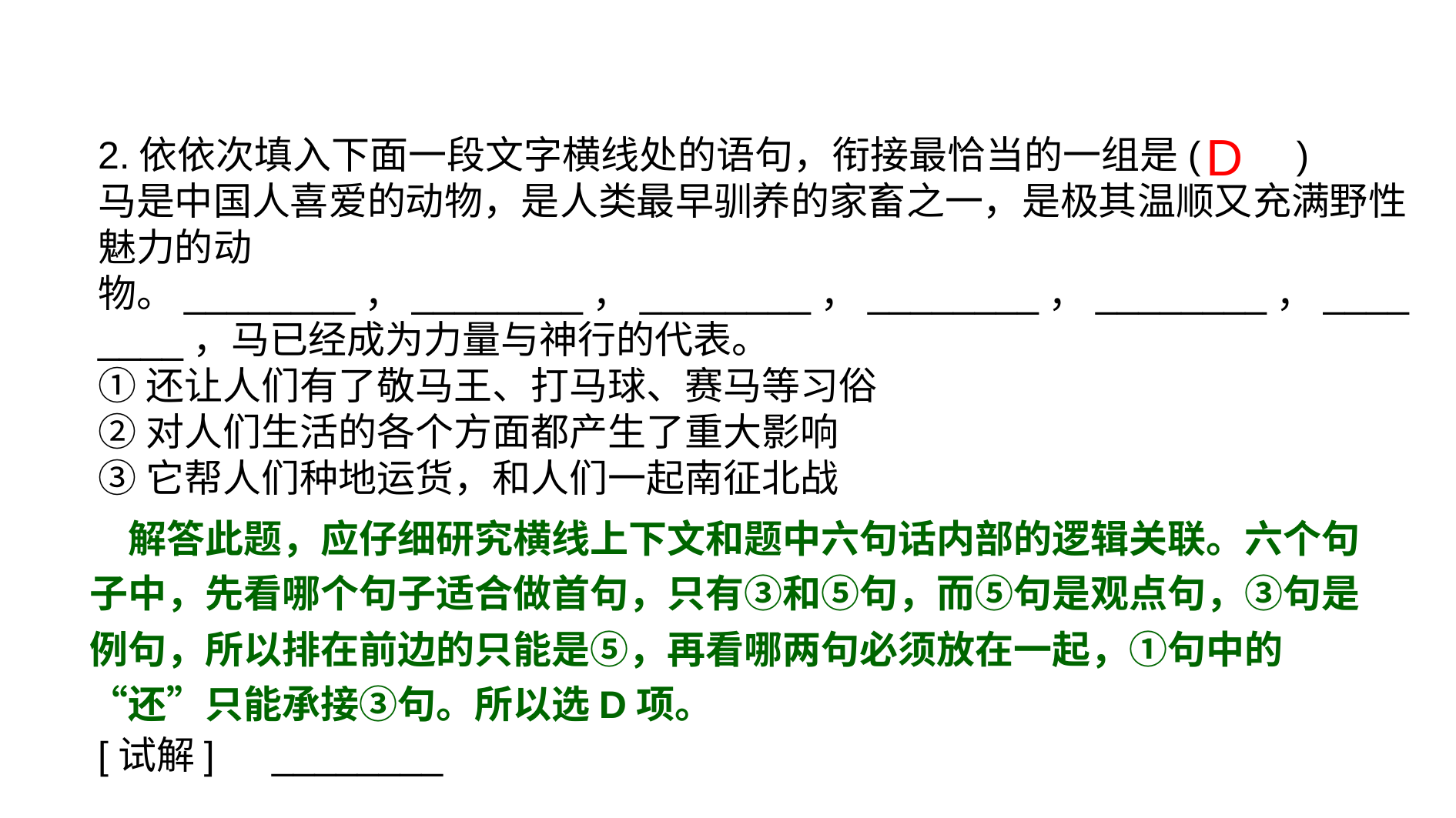

D
2.依依次填入下面一段文字横线处的语句，衔接最恰当的一组是(　　)
马是中国人喜爱的动物，是人类最早驯养的家畜之一，是极其温顺又充满野性魅力的动物。________，________，________，________，________，________，马已经成为力量与神行的代表。
①还让人们有了敬马王、打马球、赛马等习俗
②对人们生活的各个方面都产生了重大影响
③它帮人们种地运货，和人们一起南征北战
④作为六畜之首
⑤马是人类的朋友和伴侣
⑥千里马、老马识途等故事也十分深入人心
A．③②④①⑤⑥    B．③⑥①④⑤②
C．⑤③②⑥①④   D．⑤④②③①⑥
[试解]　________
　解答此题，应仔细研究横线上下文和题中六句话内部的逻辑关联。六个句子中，先看哪个句子适合做首句，只有③和⑤句，而⑤句是观点句，③句是例句，所以排在前边的只能是⑤，再看哪两句必须放在一起，①句中的“还”只能承接③句。所以选D项。